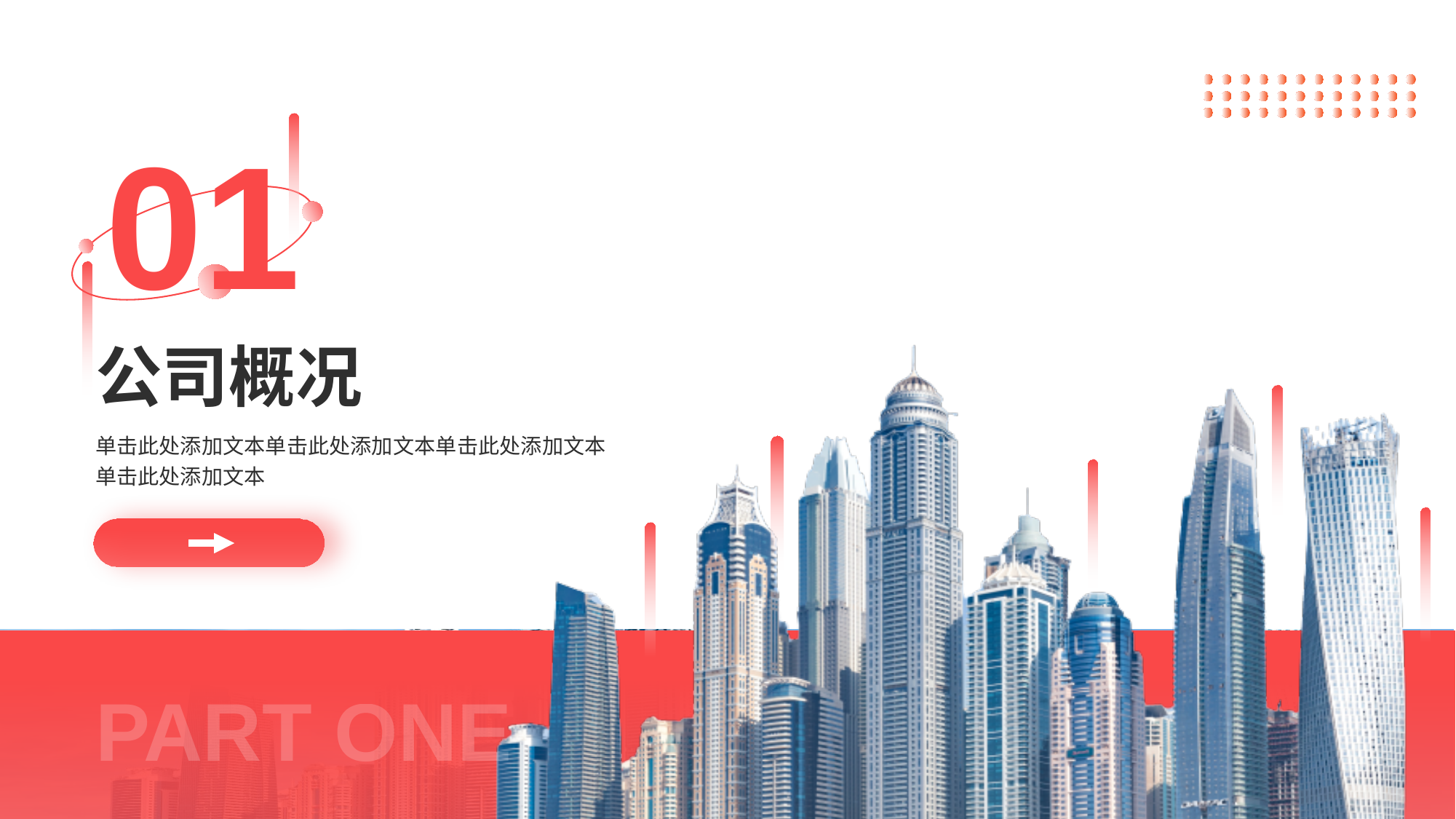

01
# 公司概况
单击此处添加文本单击此处添加文本单击此处添加文本
单击此处添加文本
PART ONE